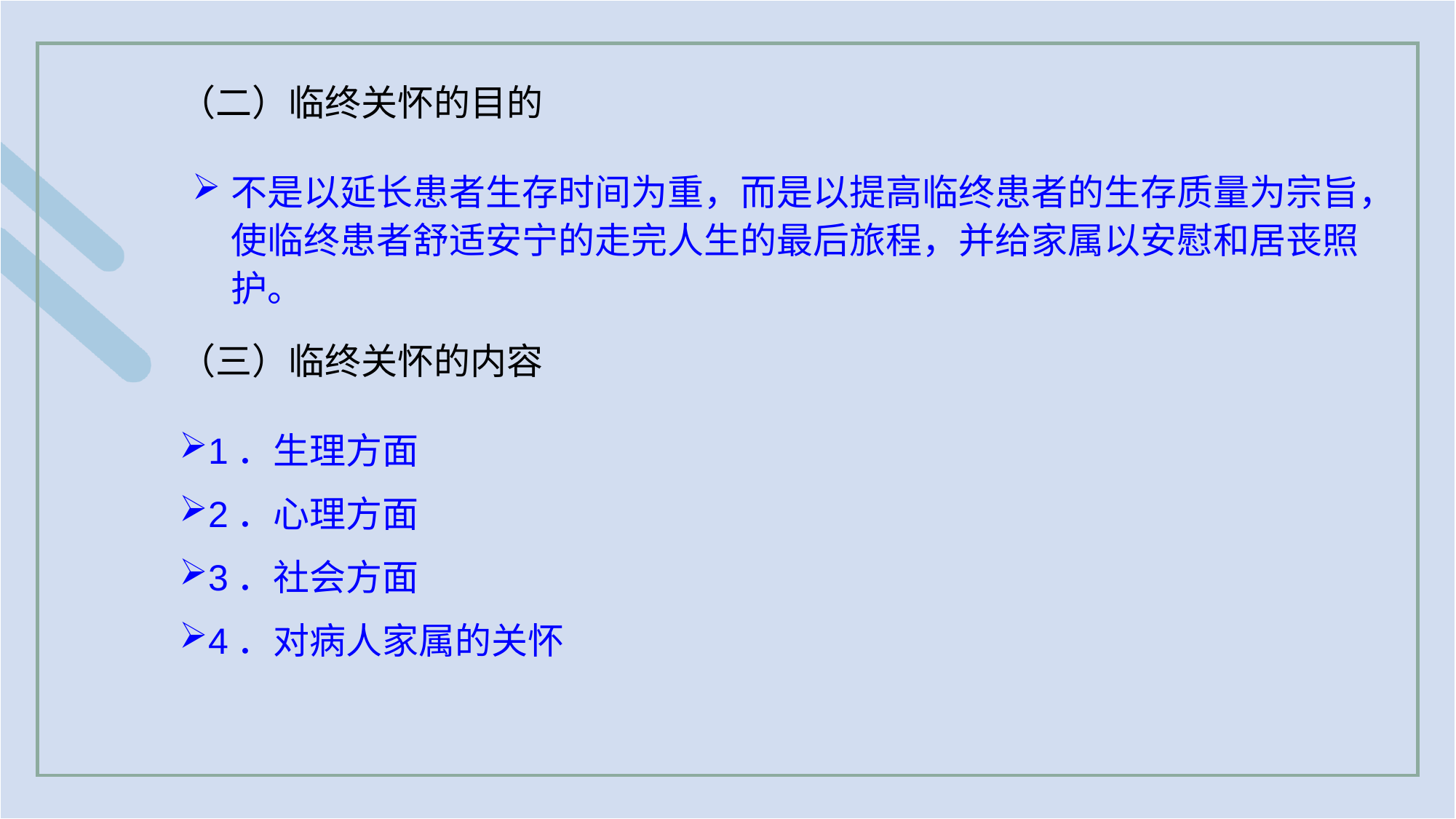

（二）临终关怀的目的
不是以延长患者生存时间为重，而是以提高临终患者的生存质量为宗旨，使临终患者舒适安宁的走完人生的最后旅程，并给家属以安慰和居丧照护。
（三）临终关怀的内容
1．生理方面
2．心理方面
3．社会方面
4．对病人家属的关怀